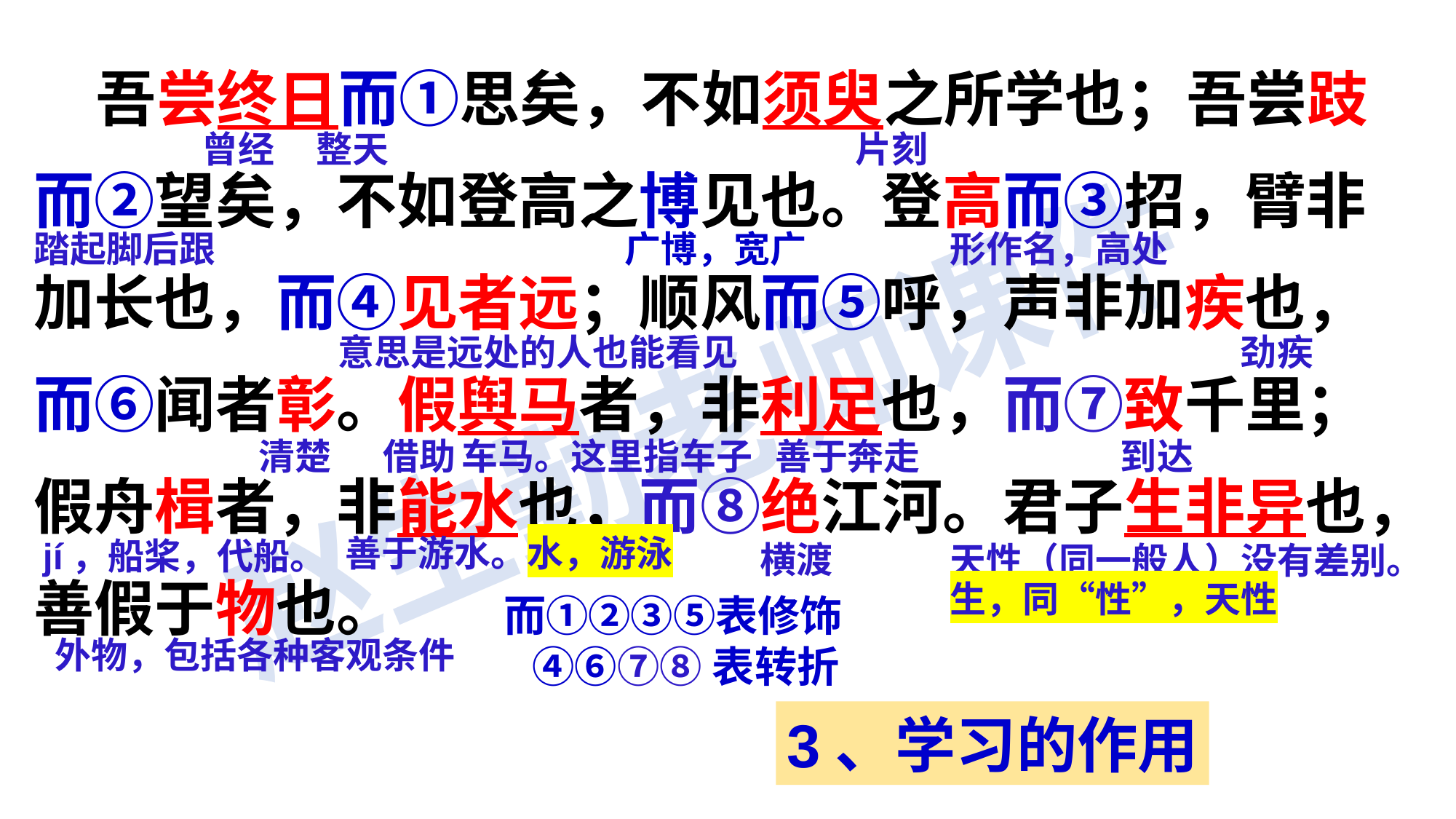

吾尝终日而①思矣，不如须臾之所学也；吾尝跂而②望矣，不如登高之博见也。登高而③招，臂非加长也，而④见者远；顺风而⑤呼，声非加疾也，而⑥闻者彰。假舆马者，非利足也，而⑦致千里；假舟楫者，非能水也，而⑧绝江河。君子生非异也，善假于物也。
曾经
整天
片刻
广博，宽广
形作名，高处
踏起脚后跟
意思是远处的人也能看见
劲疾
清楚
借助
车马。这里指车子
善于奔走
到达
jí，船桨，代船。
善于游水。水，游泳
横渡
天性（同一般人）没有差别。
生，同“性”，天性
而①②③⑤表修饰
   ④⑥⑦⑧表转折
外物，包括各种客观条件
3、学习的作用